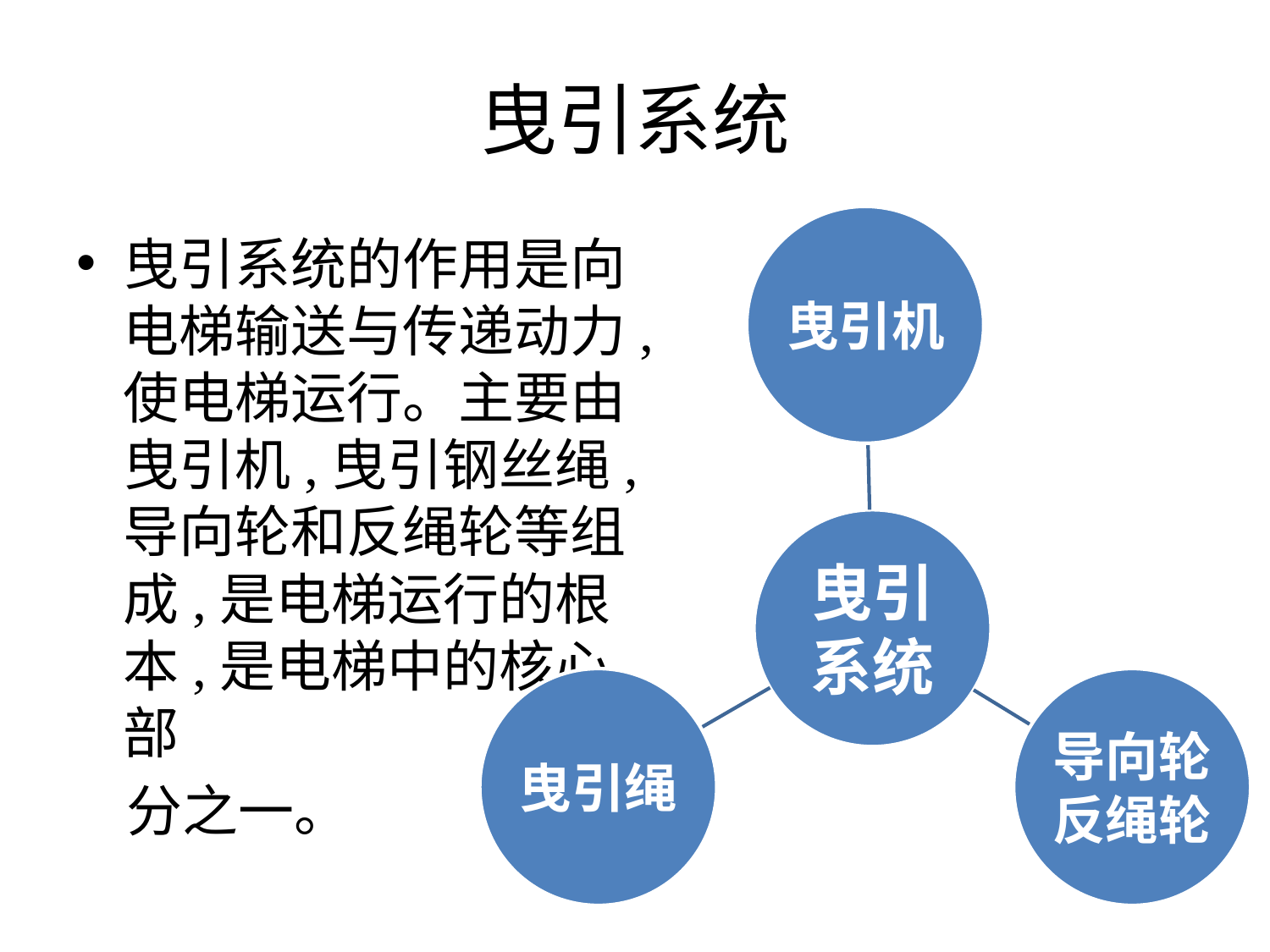

# 曳引系统
曳引系统

曳引机

导向轮
反绳轮

曳引绳
曳引系统的作用是向电梯输送与传递动力,使电梯运行。主要由曳引机,曳引钢丝绳,导向轮和反绳轮等组成,是电梯运行的根本,是电梯中的核心部
   分之一。